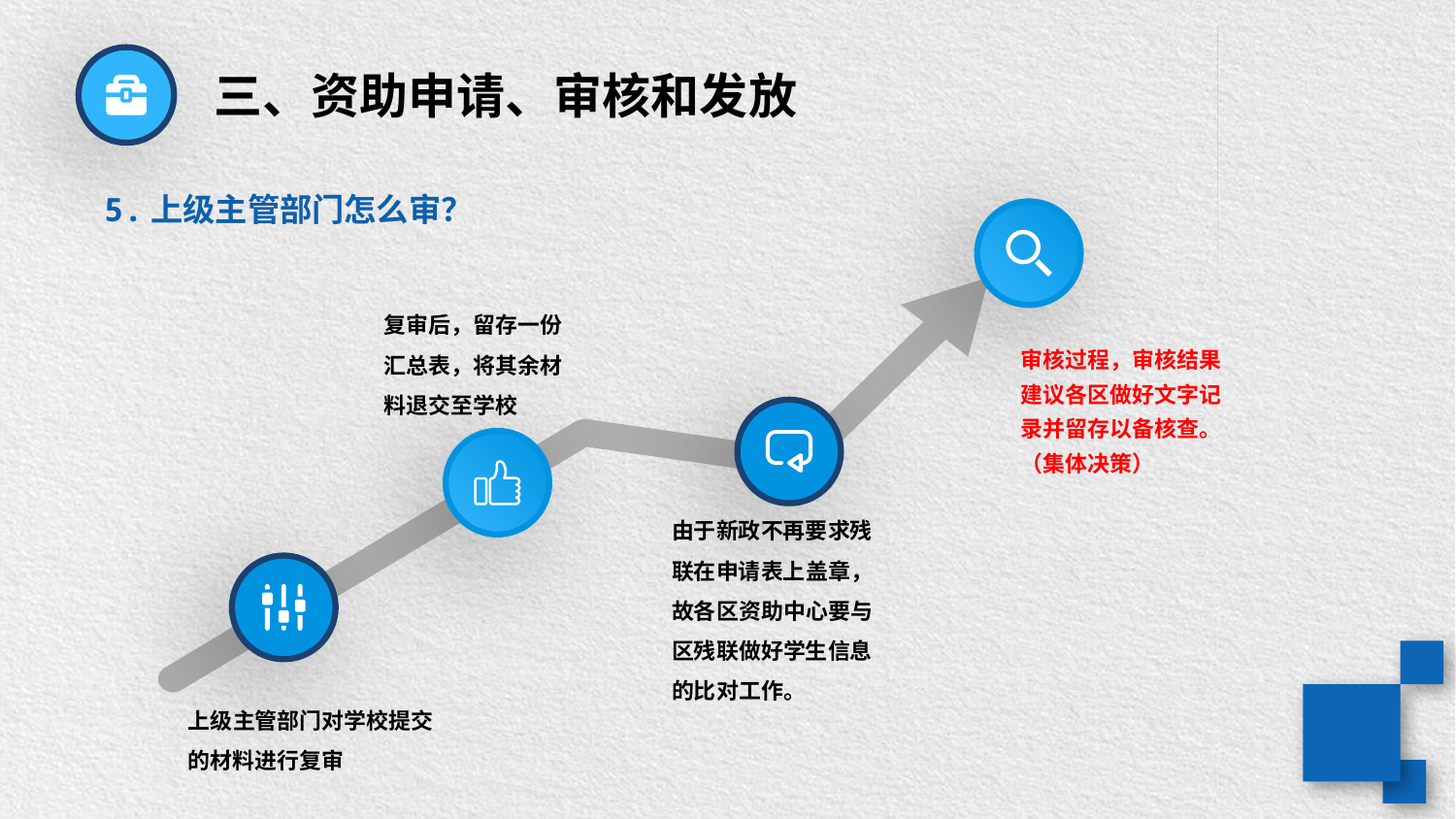

三、资助申请、审核和发放

5.上级主管部门怎么审？

复审后，留存一份汇总表，将其余材料退交至学校
审核过程，审核结果建议各区做好文字记录并留存以备核查。（集体决策）
由于新政不再要求残联在申请表上盖章，故各区资助中心要与区残联做好学生信息的比对工作。

上级主管部门对学校提交的材料进行复审